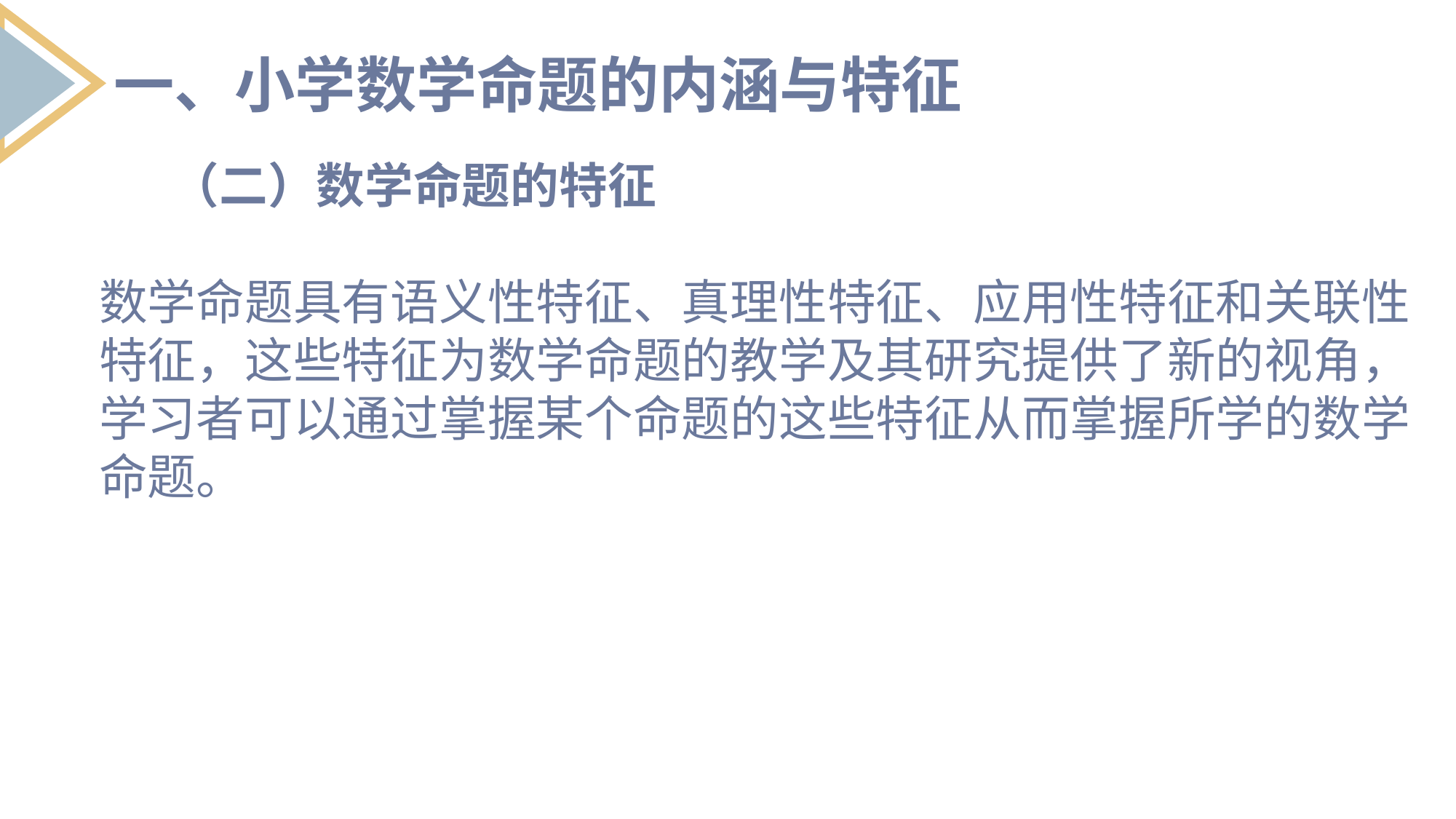

一、小学数学命题的内涵与特征

       （二）数学命题的特征

数学命题具有语义性特征、真理性特征、应用性特征和关联性特征，这些特征为数学命题的教学及其研究提供了新的视角，学习者可以通过掌握某个命题的这些特征从而掌握所学的数学命题。